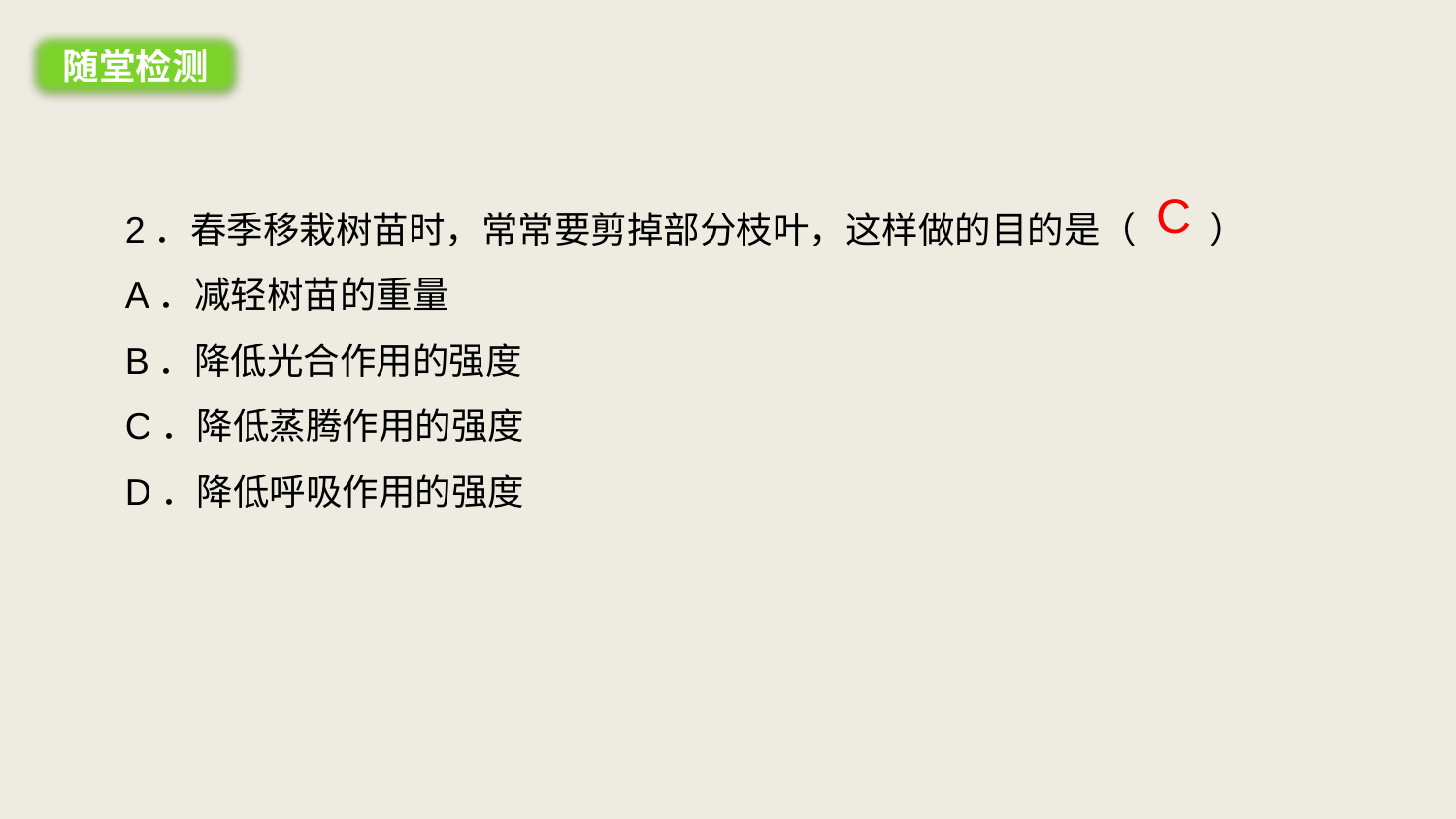

随堂检测
C
2．春季移栽树苗时，常常要剪掉部分枝叶，这样做的目的是（　　）
A．减轻树苗的重量
B．降低光合作用的强度
C．降低蒸腾作用的强度
D．降低呼吸作用的强度